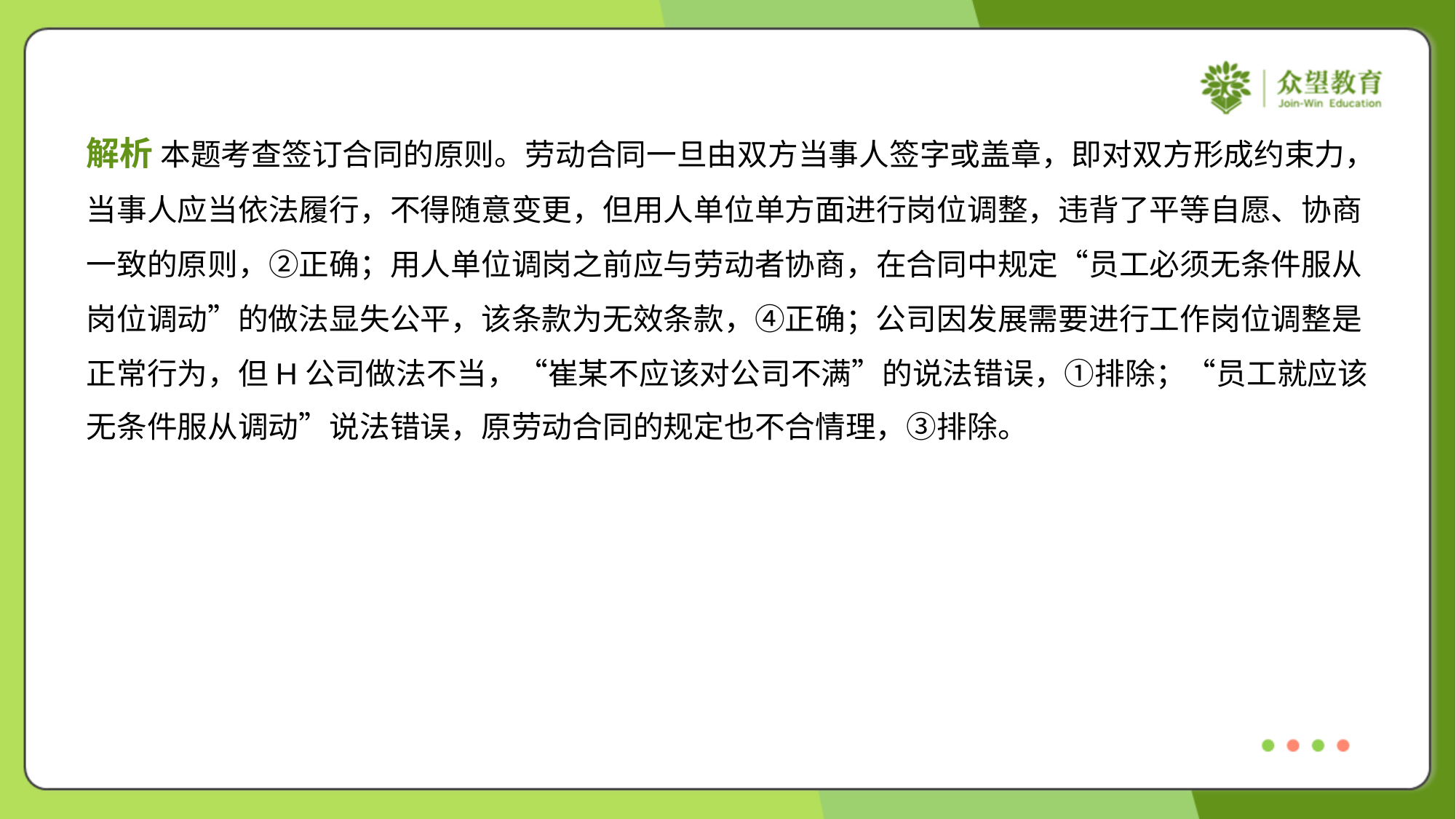

解析 本题考查签订合同的原则。劳动合同一旦由双方当事人签字或盖章，即对双方形成约束力，
当事人应当依法履行，不得随意变更，但用人单位单方面进行岗位调整，违背了平等自愿、协商
一致的原则，②正确；用人单位调岗之前应与劳动者协商，在合同中规定“员工必须无条件服从
岗位调动”的做法显失公平，该条款为无效条款，④正确；公司因发展需要进行工作岗位调整是
正常行为，但H公司做法不当，“崔某不应该对公司不满”的说法错误，①排除；“员工就应该
无条件服从调动”说法错误，原劳动合同的规定也不合情理，③排除。